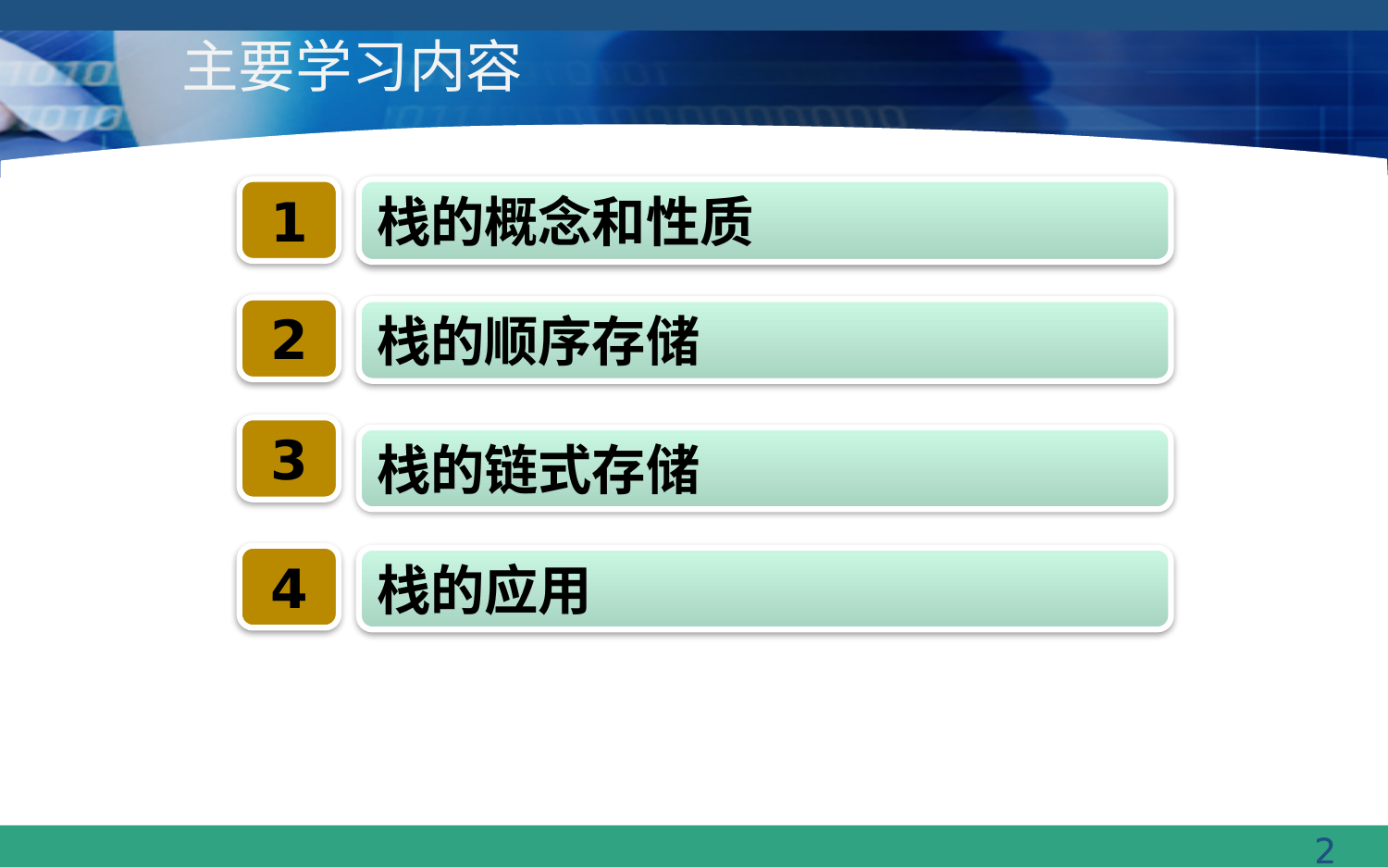

# 主要学习内容
1
栈的概念和性质
2
栈的顺序存储
3
栈的链式存储
4
栈的应用